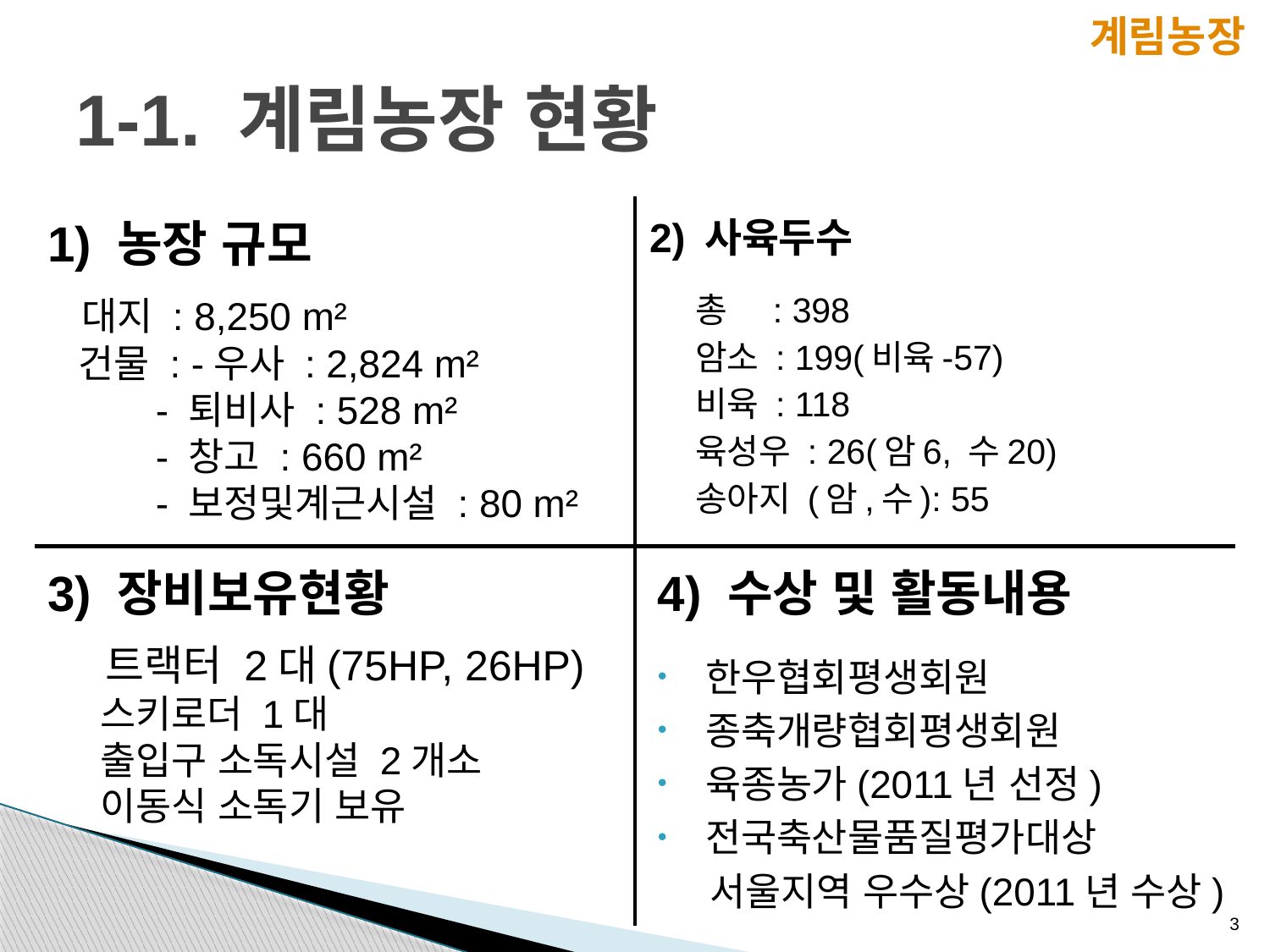

계림농장
# 1-1. 계림농장 현황
1) 농장 규모

  대지 : 8,250 m²
  건물 : -우사 : 2,824 m²
          - 퇴비사 : 528 m²
          - 창고 : 660 m²
          - 보정및계근시설 : 80 m²
2) 사육두수

    총    : 398
    암소 : 199(비육-57)
    비육 : 118
    육성우 : 26(암6, 수20)
    송아지 (암,수): 55

3) 장비보유현황

    트랙터 2대(75HP, 26HP)
    스키로더 1대
    출입구 소독시설 2개소
    이동식 소독기 보유

4) 수상 및 활동내용

한우협회평생회원
종축개량협회평생회원
육종농가(2011년 선정)
전국축산물품질평가대상
    서울지역 우수상(2011년 수상)

3